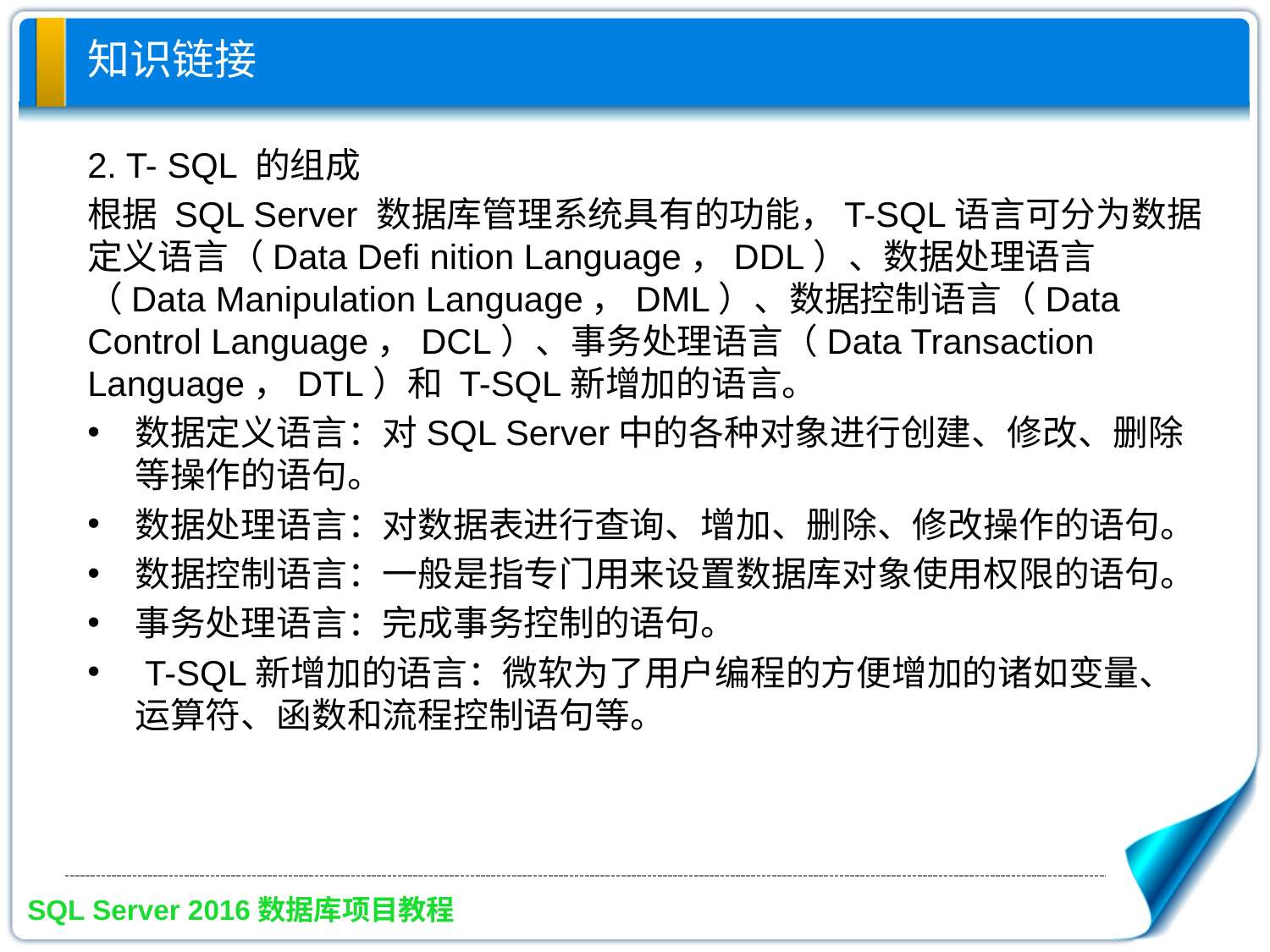

# 知识链接
2. T- SQL 的组成
根据 SQL Server 数据库管理系统具有的功能，T-SQL语言可分为数据定义语言（Data Deﬁ nition Language，DDL）、数据处理语言（Data Manipulation Language，DML）、数据控制语言（Data Control Language，DCL）、事务处理语言（Data Transaction Language，DTL）和 T-SQL新增加的语言。
数据定义语言：对SQL Server中的各种对象进行创建、修改、删除等操作的语句。
数据处理语言：对数据表进行查询、增加、删除、修改操作的语句。
数据控制语言：一般是指专门用来设置数据库对象使用权限的语句。
事务处理语言：完成事务控制的语句。
 T-SQL新增加的语言：微软为了用户编程的方便增加的诸如变量、运算符、函数和流程控制语句等。